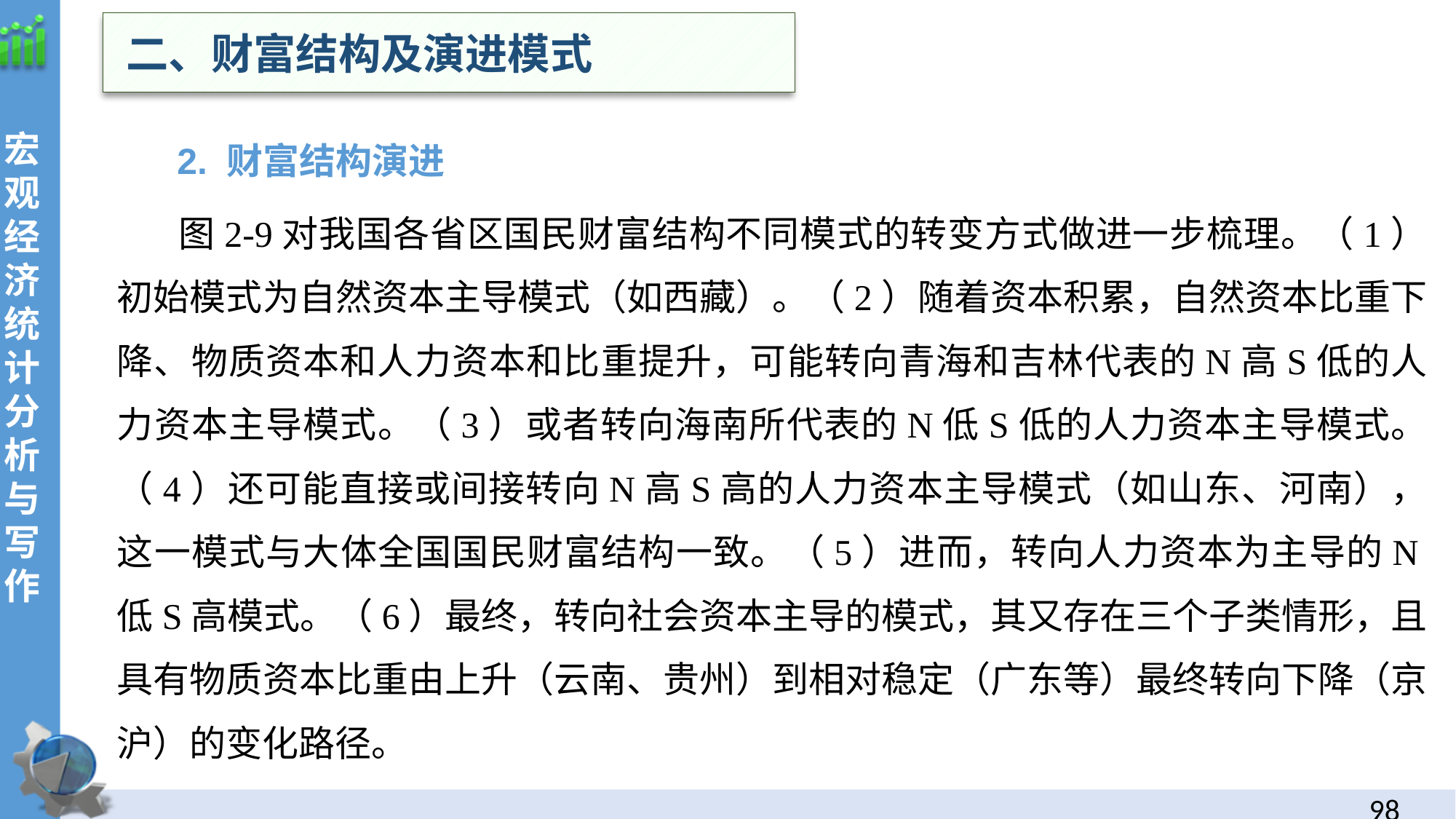

二、财富结构及演进模式
          2. 财富结构演进
         图2-9对我国各省区国民财富结构不同模式的转变方式做进一步梳理。（1）初始模式为自然资本主导模式（如西藏）。（2）随着资本积累，自然资本比重下降、物质资本和人力资本和比重提升，可能转向青海和吉林代表的N高S低的人力资本主导模式。（3）或者转向海南所代表的N低S低的人力资本主导模式。（4）还可能直接或间接转向N高S高的人力资本主导模式（如山东、河南），这一模式与大体全国国民财富结构一致。（5）进而，转向人力资本为主导的N低S高模式。（6）最终，转向社会资本主导的模式，其又存在三个子类情形，且具有物质资本比重由上升（云南、贵州）到相对稳定（广东等）最终转向下降（京沪）的变化路径。

98